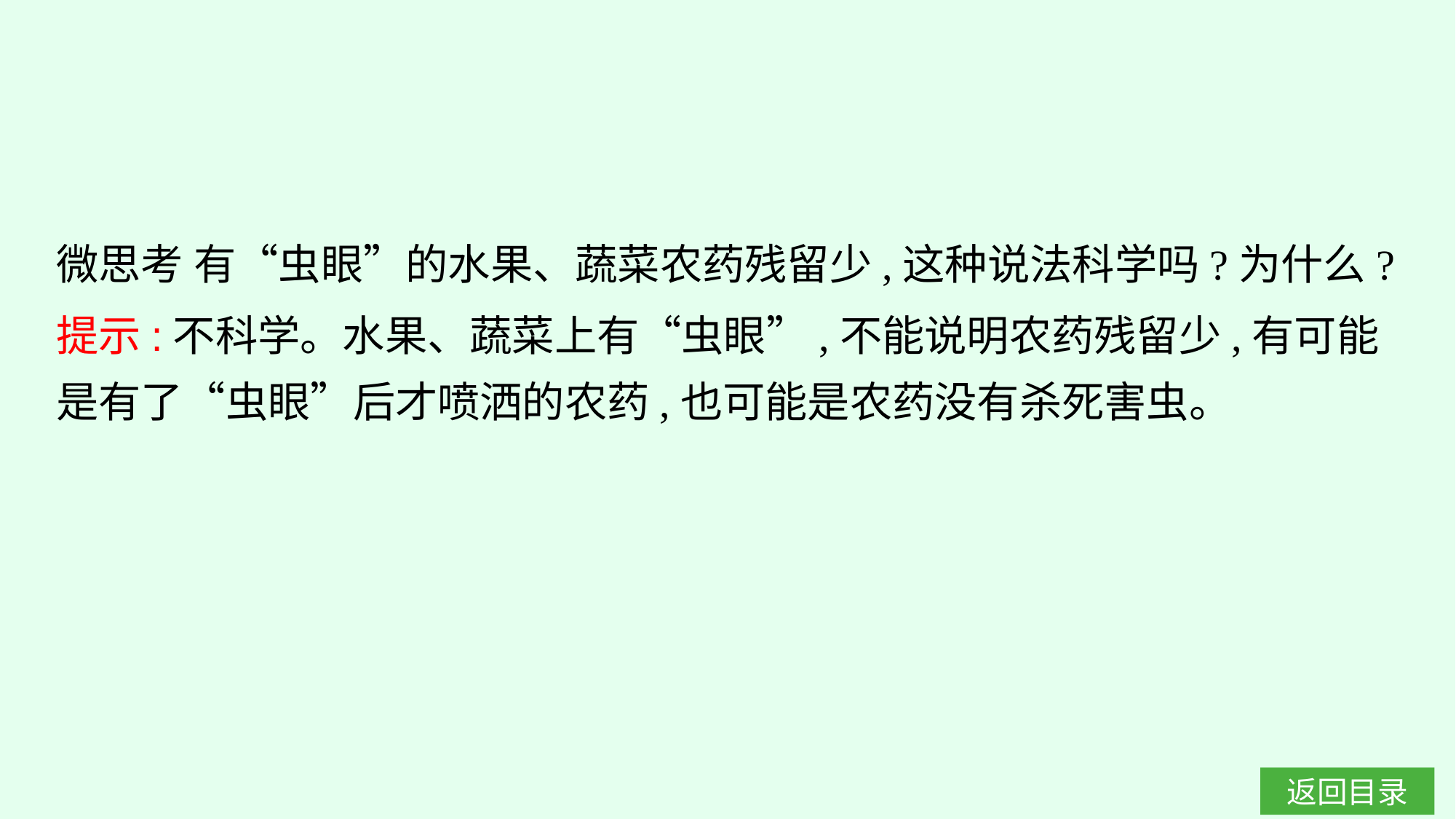

微思考 有“虫眼”的水果、蔬菜农药残留少,这种说法科学吗?为什么?
提示:不科学。水果、蔬菜上有“虫眼”,不能说明农药残留少,有可能是有了“虫眼”后才喷洒的农药,也可能是农药没有杀死害虫。